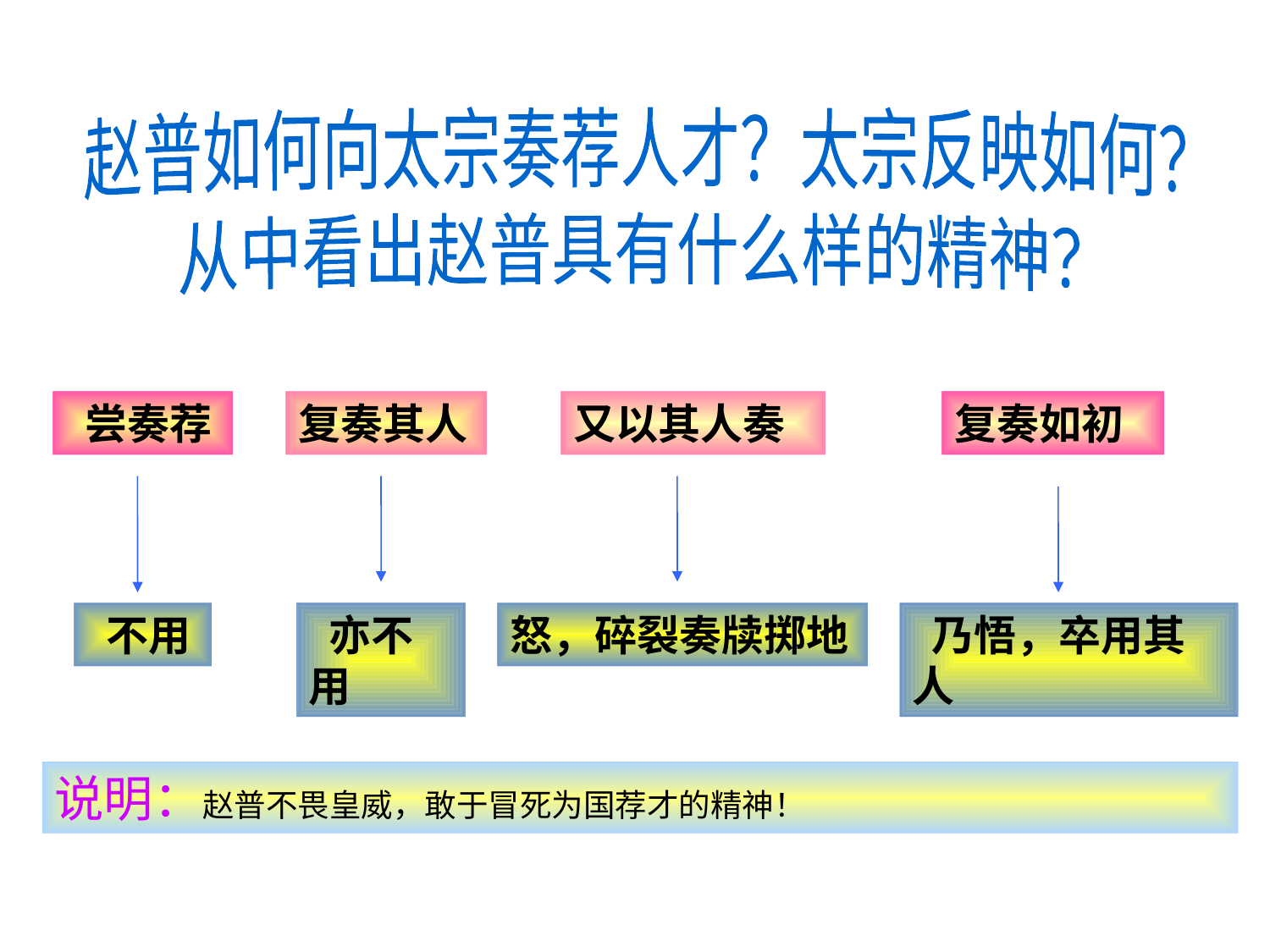

赵普如何向太宗奏荐人才？太宗反映如何？
从中看出赵普具有什么样的精神？
 尝奏荐
复奏其人
又以其人奏
复奏如初

 不用
 亦不用
怒，碎裂奏牍掷地
 乃悟，卒用其人
说明：赵普不畏皇威，敢于冒死为国荐才的精神！